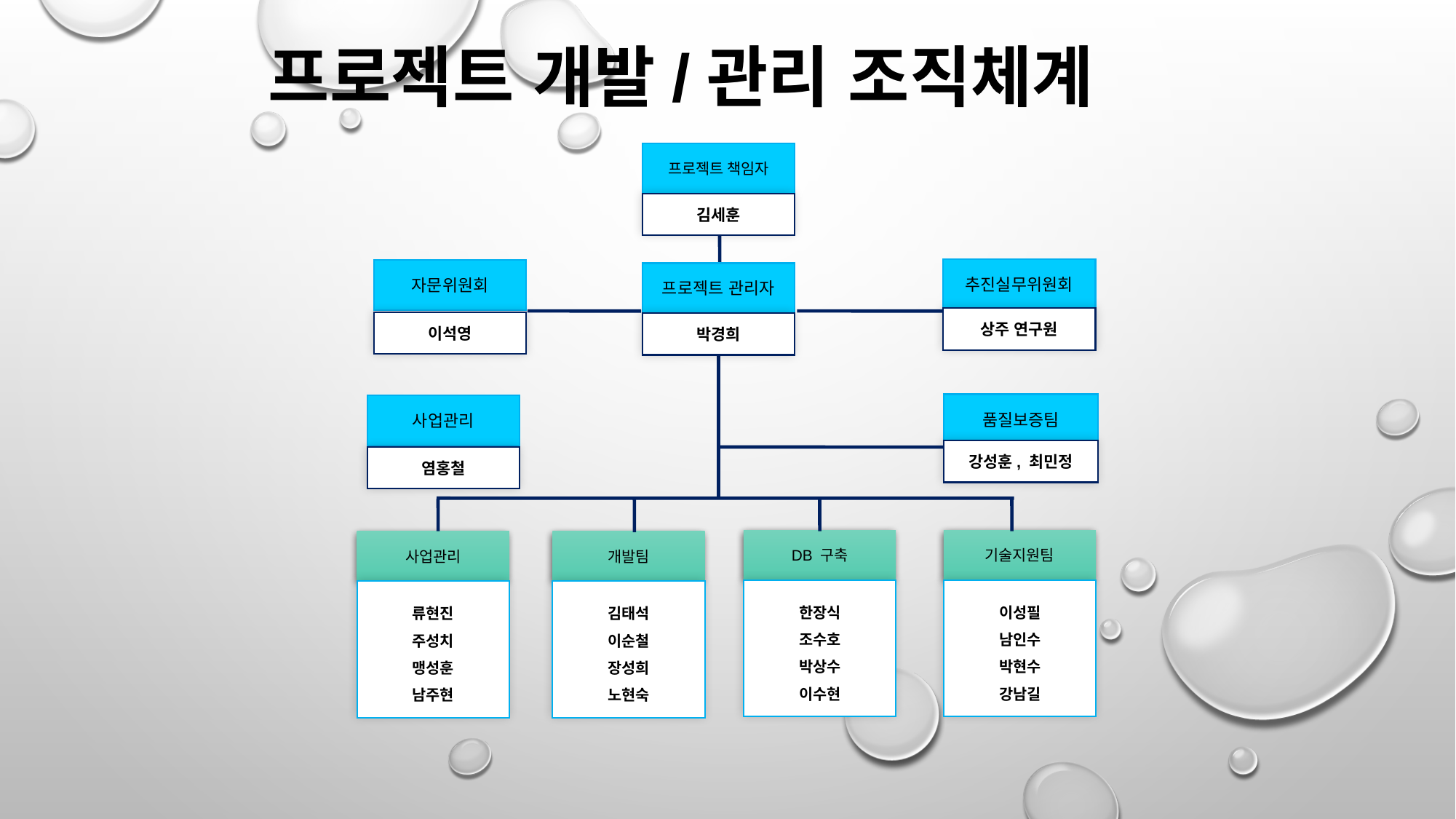

프로젝트 개발/관리 조직체계
프로젝트 책임자
김세훈

추진실무위원회
자문위원회
프로젝트 관리자
상주 연구원

이석영
박경희

품질보증팀
사업관리
강성훈, 최민정
염홍철

DB 구축
기술지원팀
사업관리
개발팀
한장식
조수호
박상수
이수현
이성필
남인수
박현수
강남길
류현진
주성치
맹성훈
남주현
김태석
이순철
장성희
노현숙